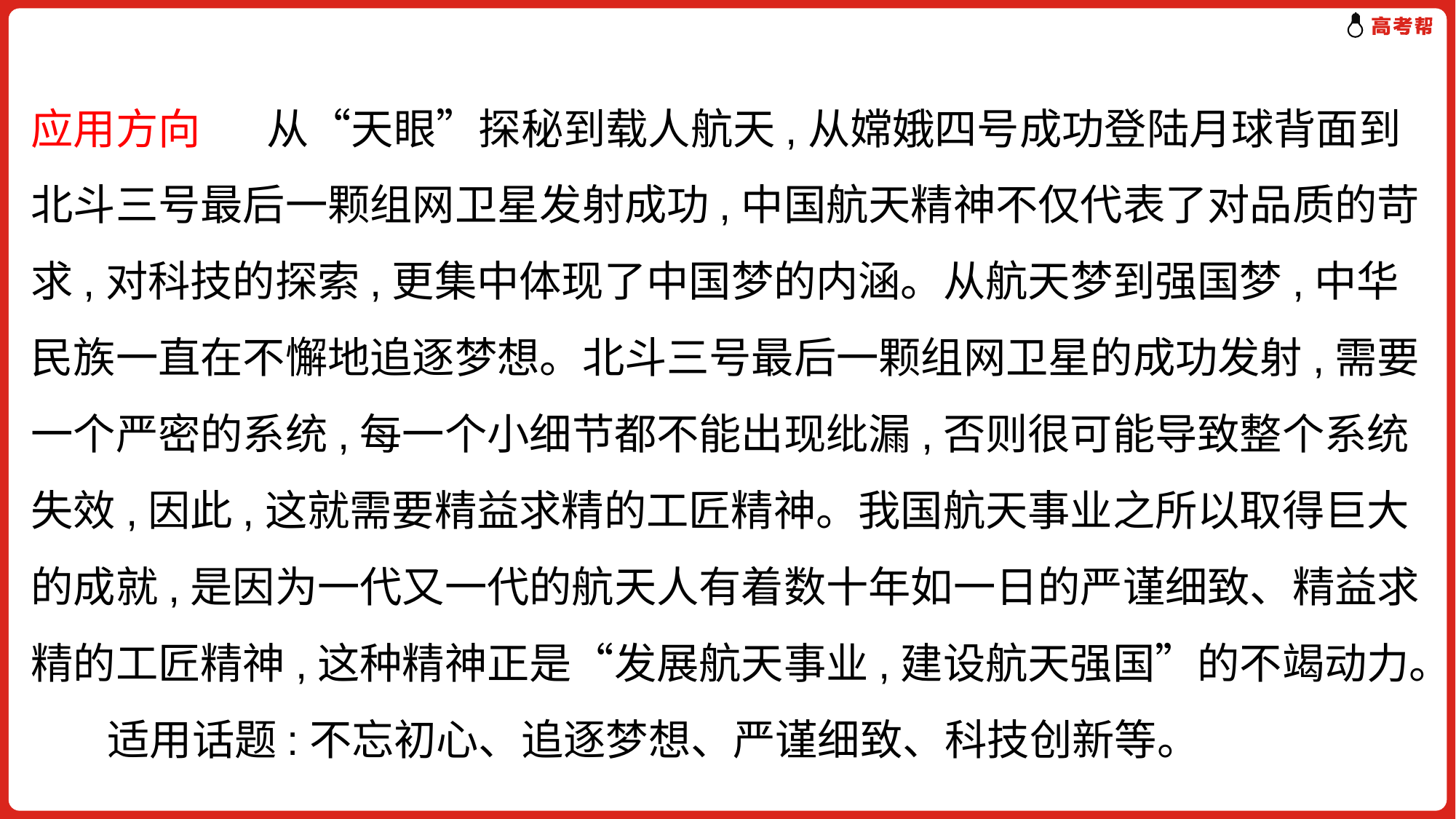

应用方向       从“天眼”探秘到载人航天,从嫦娥四号成功登陆月球背面到北斗三号最后一颗组网卫星发射成功,中国航天精神不仅代表了对品质的苛求,对科技的探索,更集中体现了中国梦的内涵。从航天梦到强国梦,中华民族一直在不懈地追逐梦想。北斗三号最后一颗组网卫星的成功发射,需要一个严密的系统,每一个小细节都不能出现纰漏,否则很可能导致整个系统失效,因此,这就需要精益求精的工匠精神。我国航天事业之所以取得巨大的成就,是因为一代又一代的航天人有着数十年如一日的严谨细致、精益求精的工匠精神,这种精神正是“发展航天事业,建设航天强国”的不竭动力。
       适用话题:不忘初心、追逐梦想、严谨细致、科技创新等。